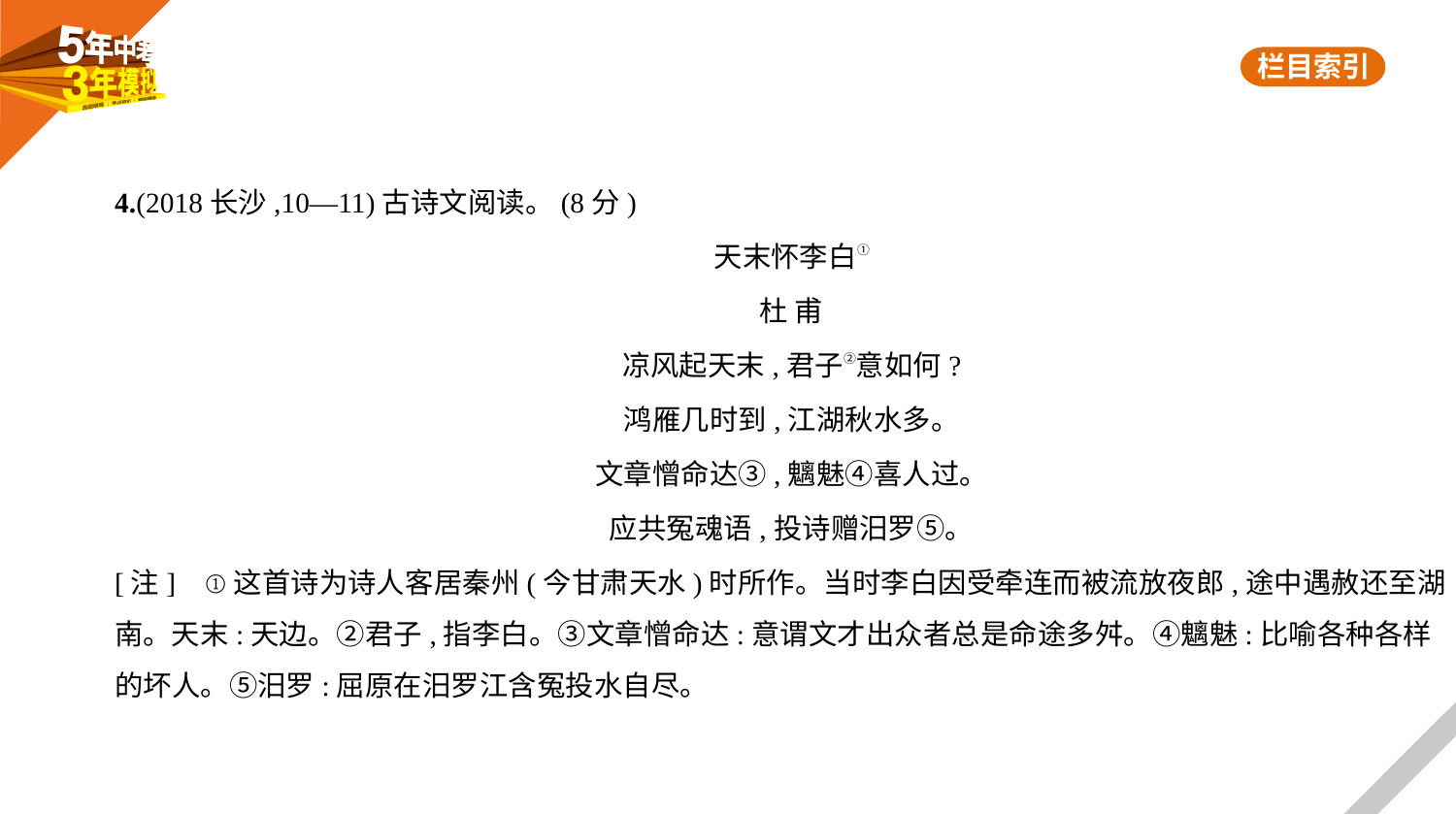

4.(2018长沙,10—11)古诗文阅读。(8分)
天末怀李白①
杜 甫
凉风起天末,君子②意如何?
鸿雁几时到,江湖秋水多。
文章憎命达③,魑魅④喜人过。
应共冤魂语,投诗赠汨罗⑤。
[注]    ①这首诗为诗人客居秦州(今甘肃天水)时所作。当时李白因受牵连而被流放夜郎,途中遇赦还至湖
南。天末:天边。②君子,指李白。③文章憎命达:意谓文才出众者总是命途多舛。④魑魅:比喻各种各样
的坏人。⑤汨罗:屈原在汨罗江含冤投水自尽。